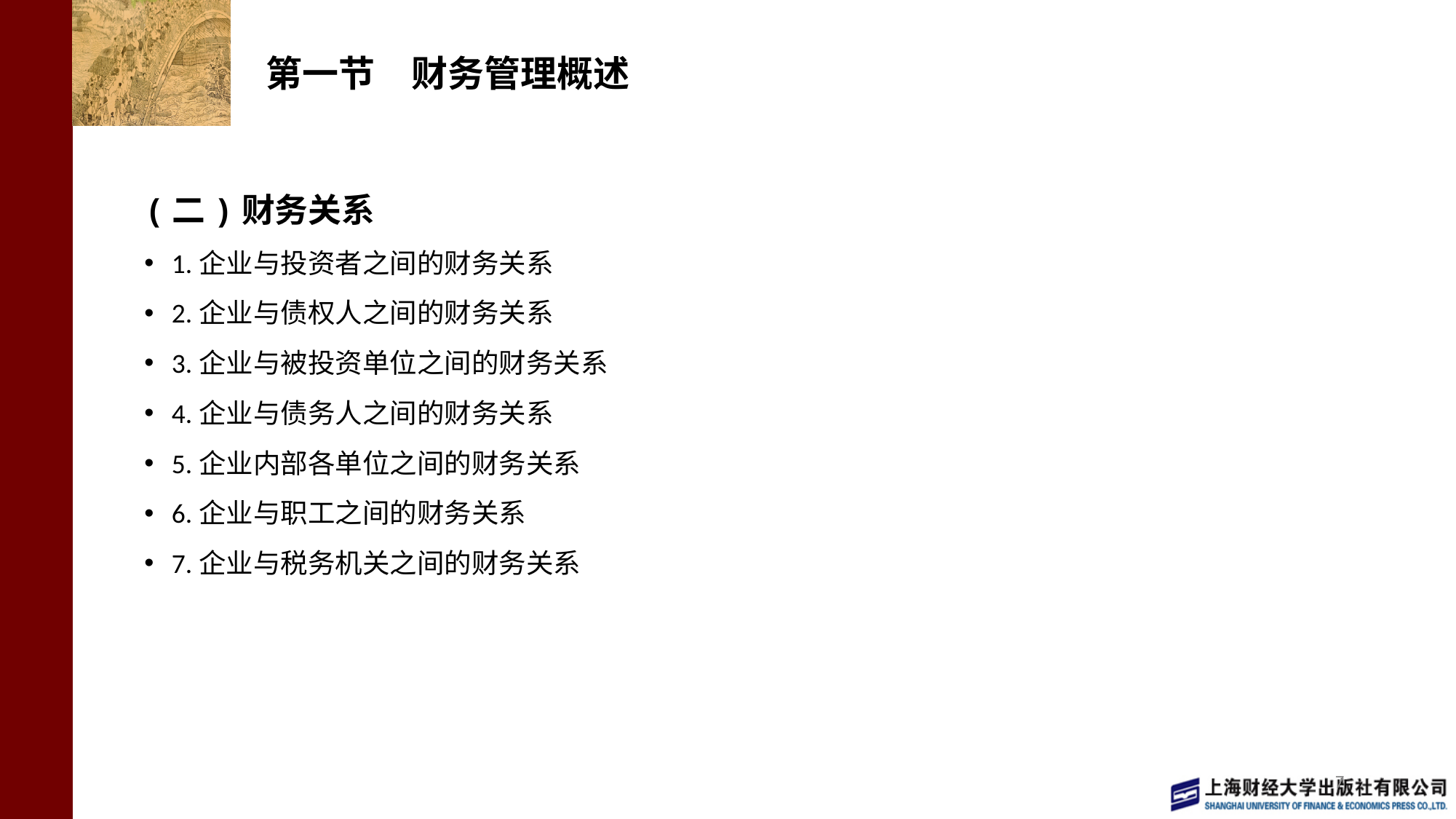

# 第一节　财务管理概述
(二)财务关系
1.企业与投资者之间的财务关系
2.企业与债权人之间的财务关系
3.企业与被投资单位之间的财务关系
4.企业与债务人之间的财务关系
5.企业内部各单位之间的财务关系
6.企业与职工之间的财务关系
7.企业与税务机关之间的财务关系

7